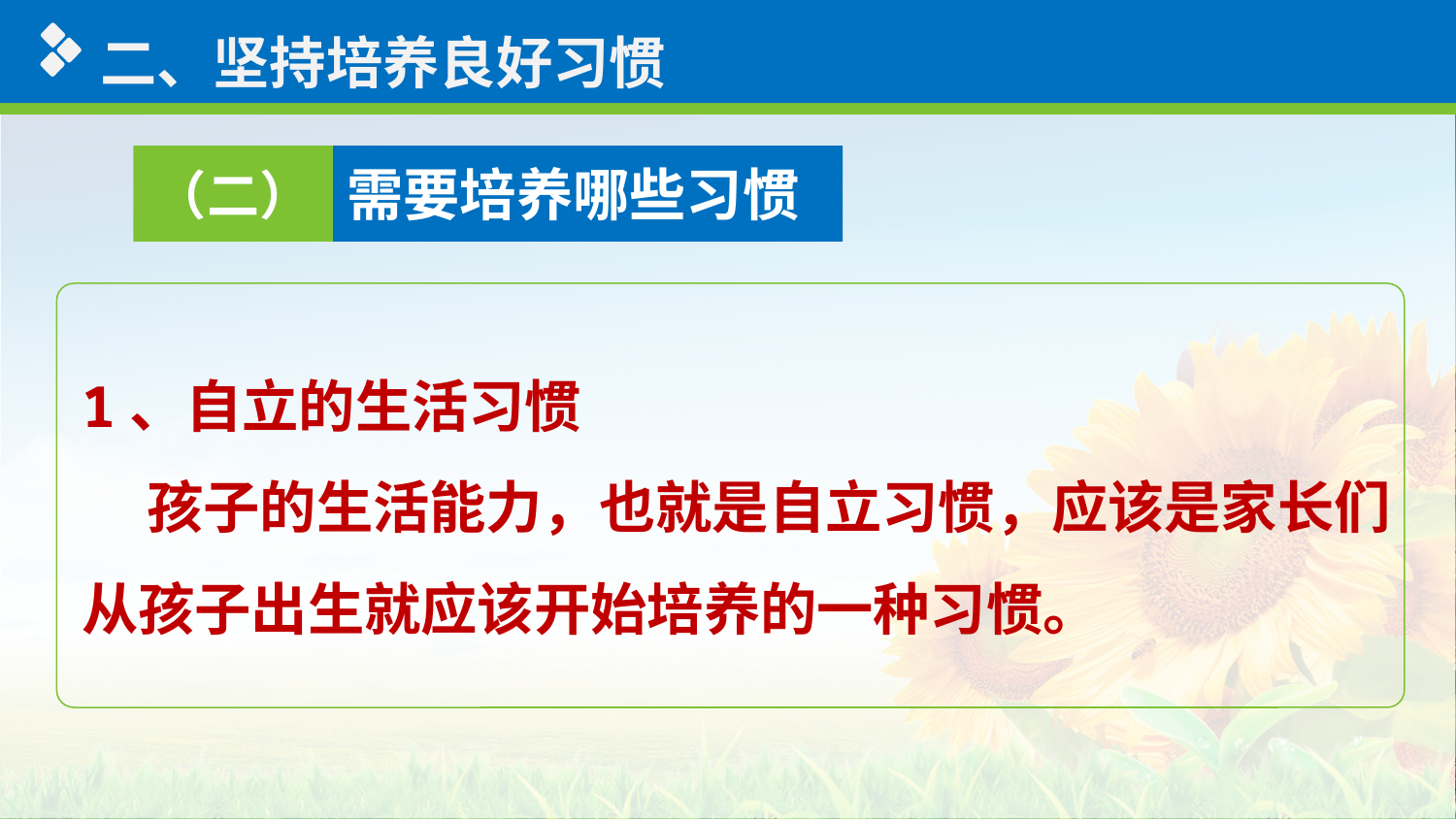

二、坚持培养良好习惯

（二）
需要培养哪些习惯

1、自立的生活习惯
    孩子的生活能力，也就是自立习惯，应该是家长们从孩子出生就应该开始培养的一种习惯。